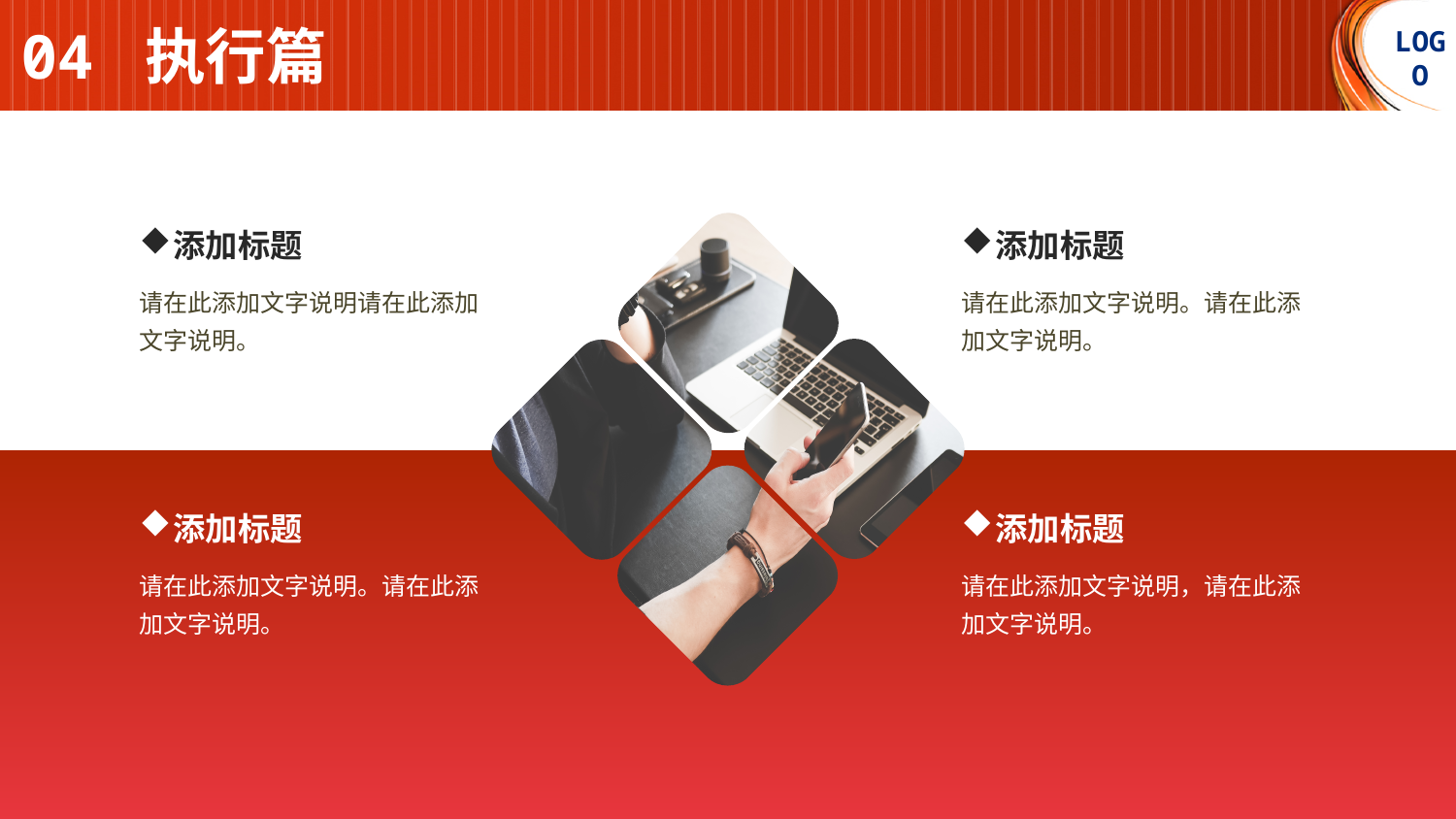

04 执行篇
LOGO
添加标题
添加标题
请在此添加文字说明请在此添加文字说明。
请在此添加文字说明。请在此添加文字说明。

添加标题
添加标题
请在此添加文字说明。请在此添加文字说明。
请在此添加文字说明，请在此添加文字说明。